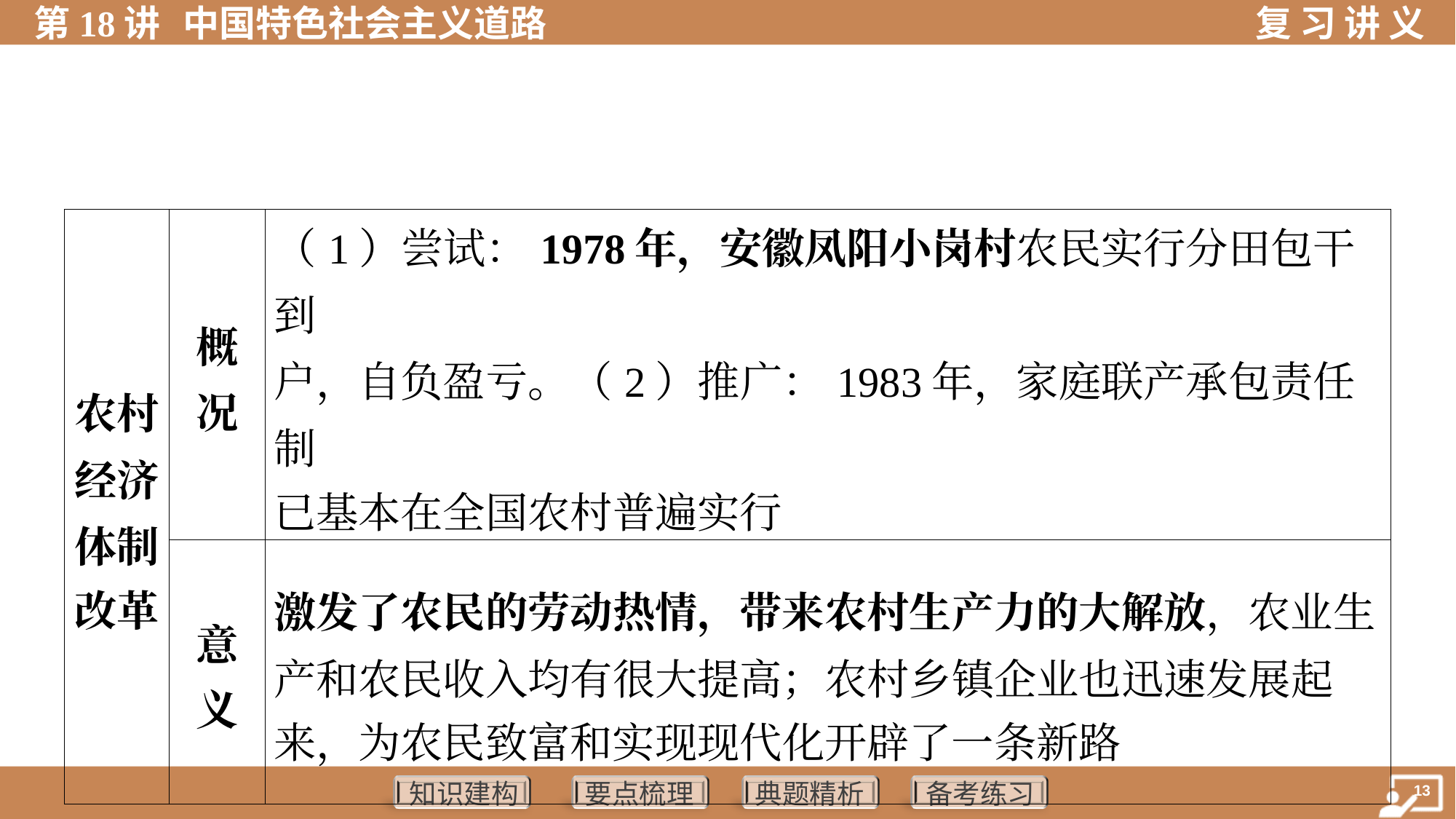

| 农村 经济 体制 改革 | 概 况 | （1）尝试：1978年，安徽凤阳小岗村农民实行分田包干到 户，自负盈亏。（2）推广：1983年，家庭联产承包责任制 已基本在全国农村普遍实行 |  |  |  |
| --- | --- | --- | --- | --- | --- |
|  | 意 义 | 激发了农民的劳动热情，带来农村生产力的大解放，农业生 产和农民收入均有很大提高；农村乡镇企业也迅速发展起 来，为农民致富和实现现代化开辟了一条新路 |  |  |  |